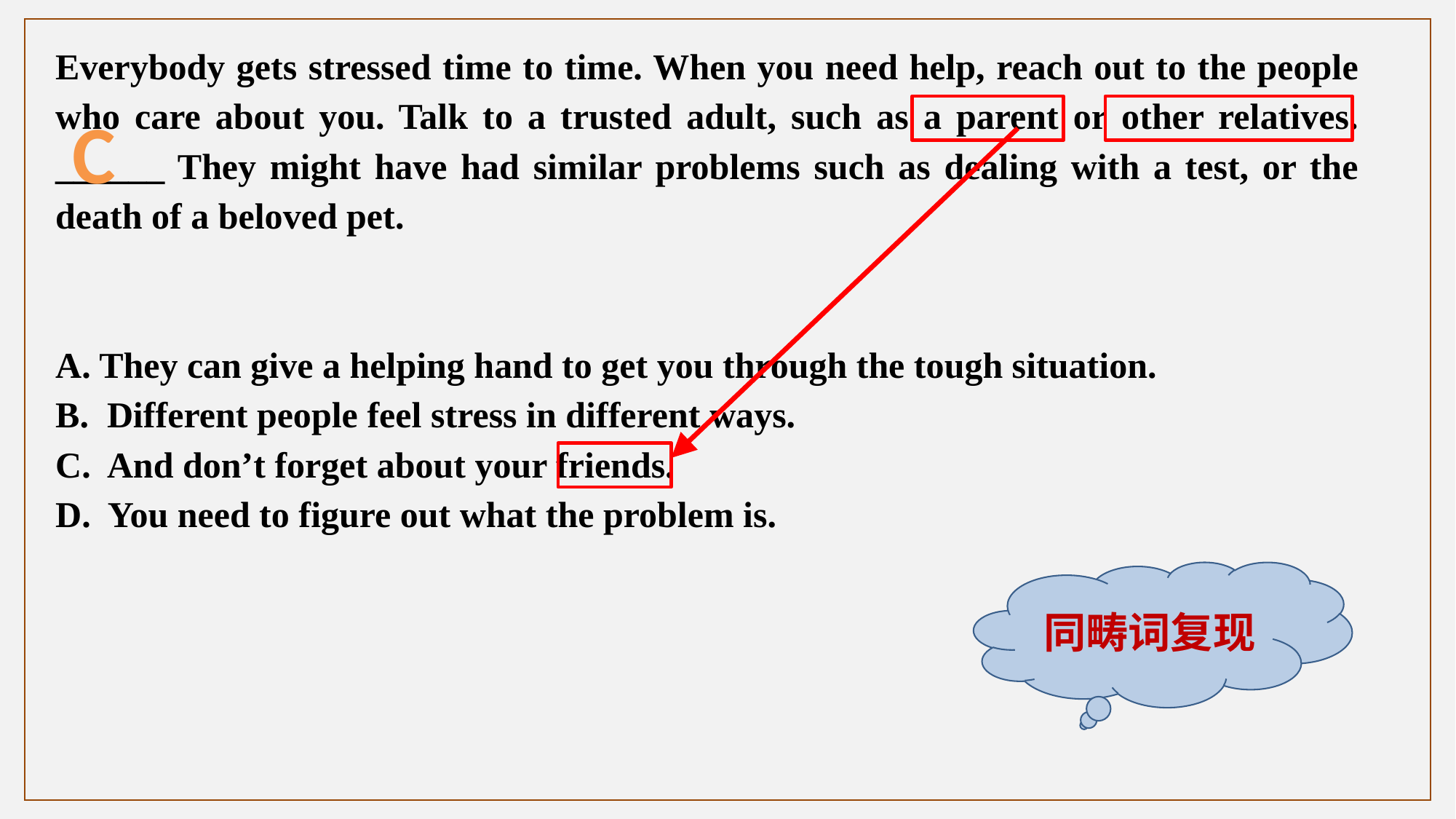

Everybody gets stressed time to time. When you need help, reach out to the people who care about you. Talk to a trusted adult, such as a parent or other relatives. ______ They might have had similar problems such as dealing with a test, or the death of a beloved pet.

A. They can give a helping hand to get you through the tough situation.
B.  Different people feel stress in different ways.
C.  And don’t forget about your friends.
D.  You need to figure out what the problem is.
C

同畴词复现
PPT模板下载：www.1ppt.com/moban/     行业PPT模板：www.1ppt.com/hangye/
节日PPT模板：www.1ppt.com/jieri/           PPT素材下载：www.1ppt.com/sucai/
PPT背景图片：www.1ppt.com/beijing/      PPT图表下载：www.1ppt.com/tubiao/
优秀PPT下载：www.1ppt.com/xiazai/        PPT教程： www.1ppt.com/powerpoint/
Word教程： www.1ppt.com/word/              Excel教程：www.1ppt.com/excel/
资料下载：www.1ppt.com/ziliao/                PPT课件下载：www.1ppt.com/kejian/
范文下载：www.1ppt.com/fanwen/             试卷下载：www.1ppt.com/shiti/
教案下载：www.1ppt.com/jiaoan/
字体下载：www.1ppt.com/ziti/